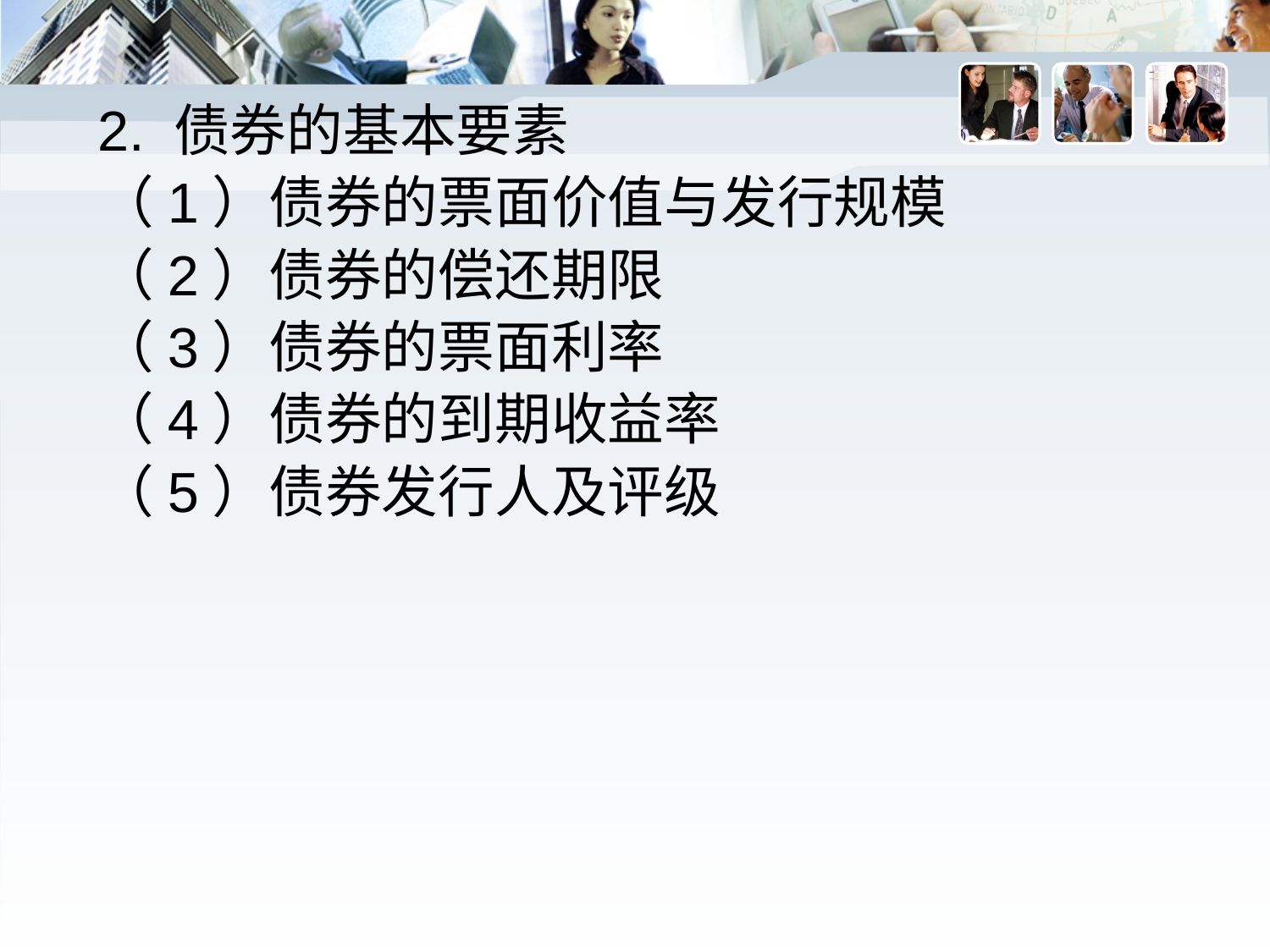

2. 债券的基本要素
（1）债券的票面价值与发行规模
（2）债券的偿还期限
（3）债券的票面利率
（4）债券的到期收益率
（5）债券发行人及评级